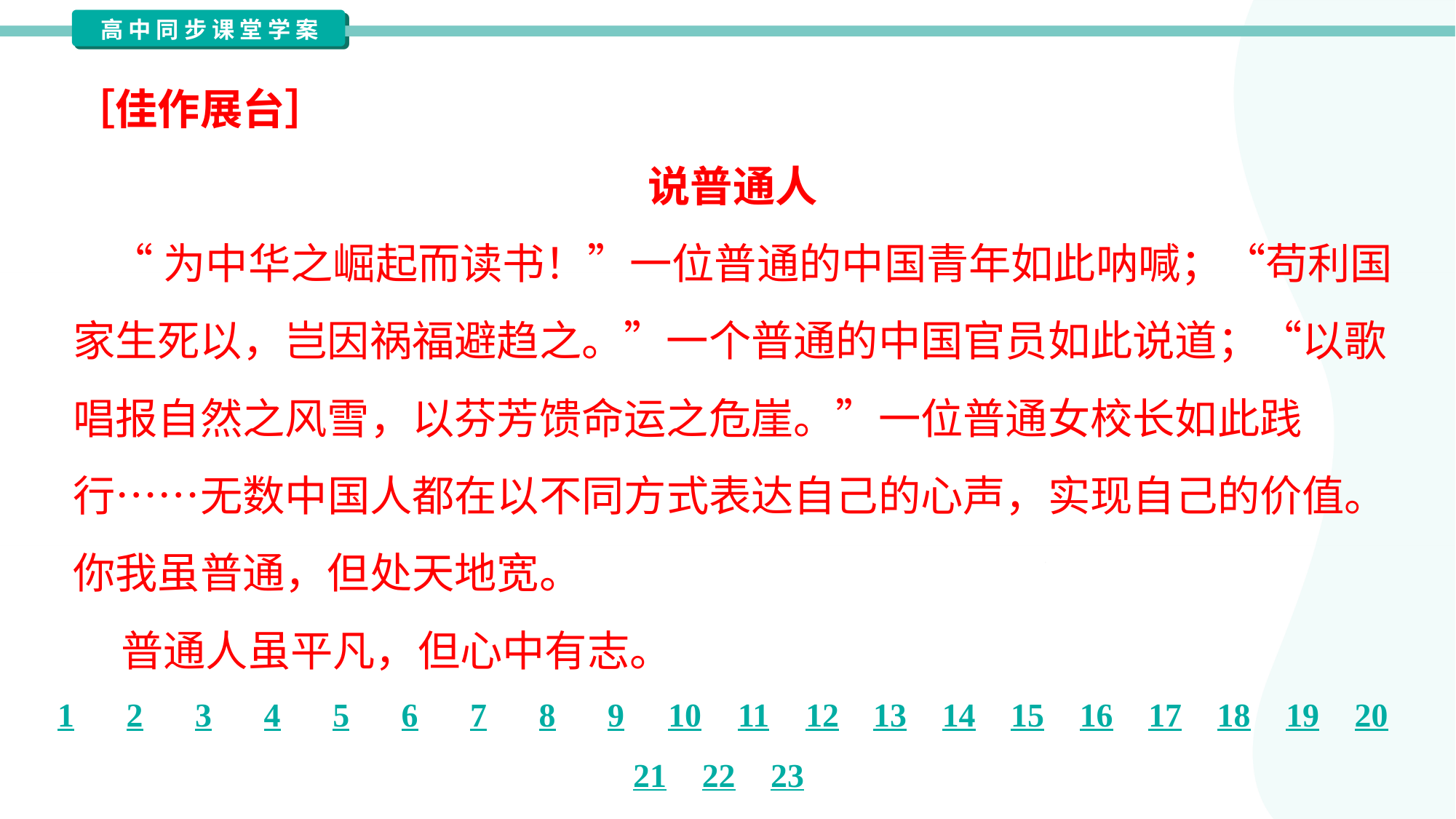

［佳作展台］
说普通人
    “为中华之崛起而读书！”一位普通的中国青年如此呐喊；“苟利国
家生死以，岂因祸福避趋之。”一个普通的中国官员如此说道；“以歌
唱报自然之风雪，以芬芳馈命运之危崖。”一位普通女校长如此践
行……无数中国人都在以不同方式表达自己的心声，实现自己的价值。
你我虽普通，但处天地宽。
    普通人虽平凡，但心中有志。